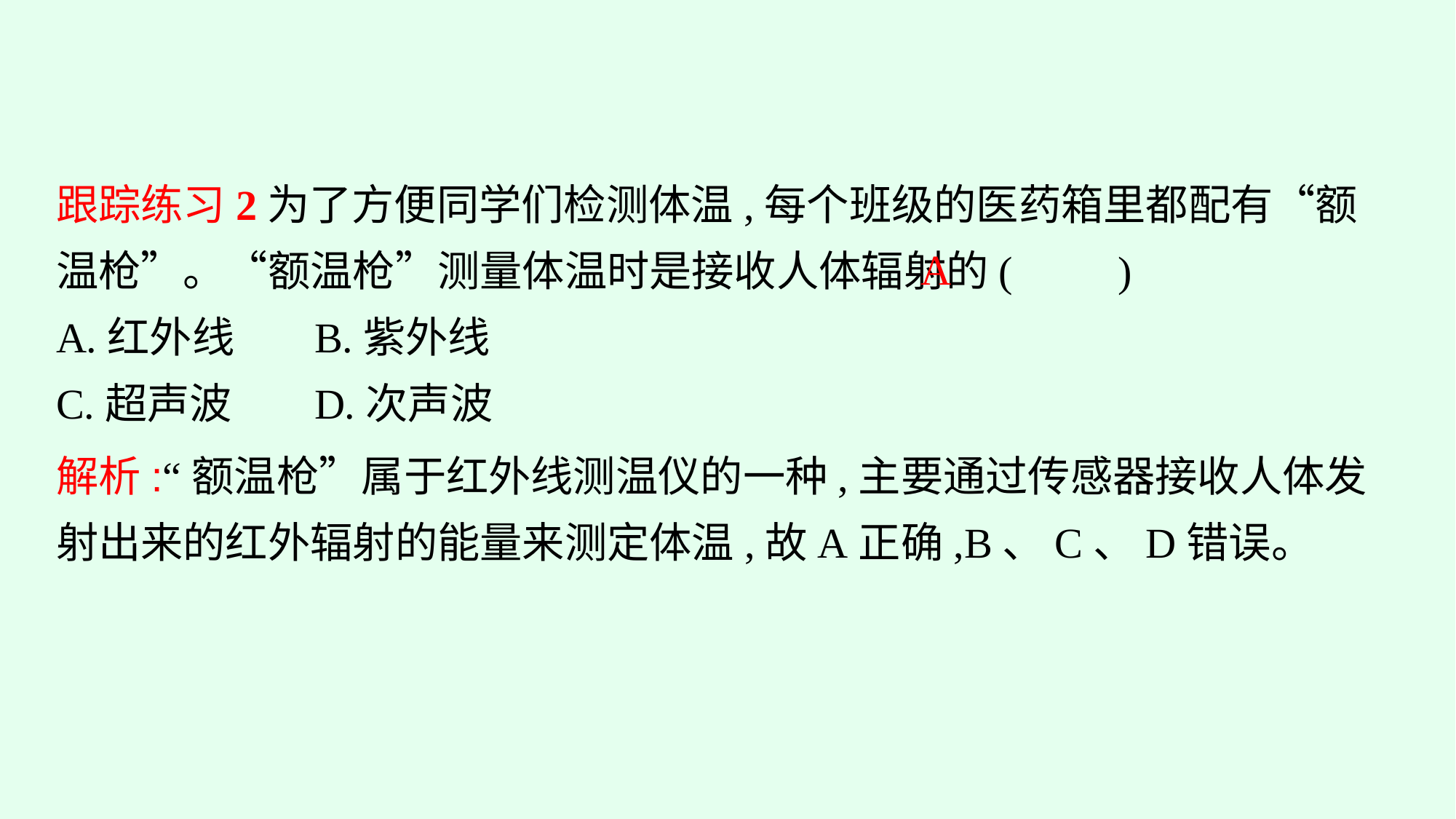

跟踪练习2为了方便同学们检测体温,每个班级的医药箱里都配有“额温枪”。“额温枪”测量体温时是接收人体辐射的(　　)
A.红外线	B.紫外线
C.超声波	D.次声波
A
解析:“额温枪”属于红外线测温仪的一种,主要通过传感器接收人体发射出来的红外辐射的能量来测定体温,故A正确,B、C、D错误。